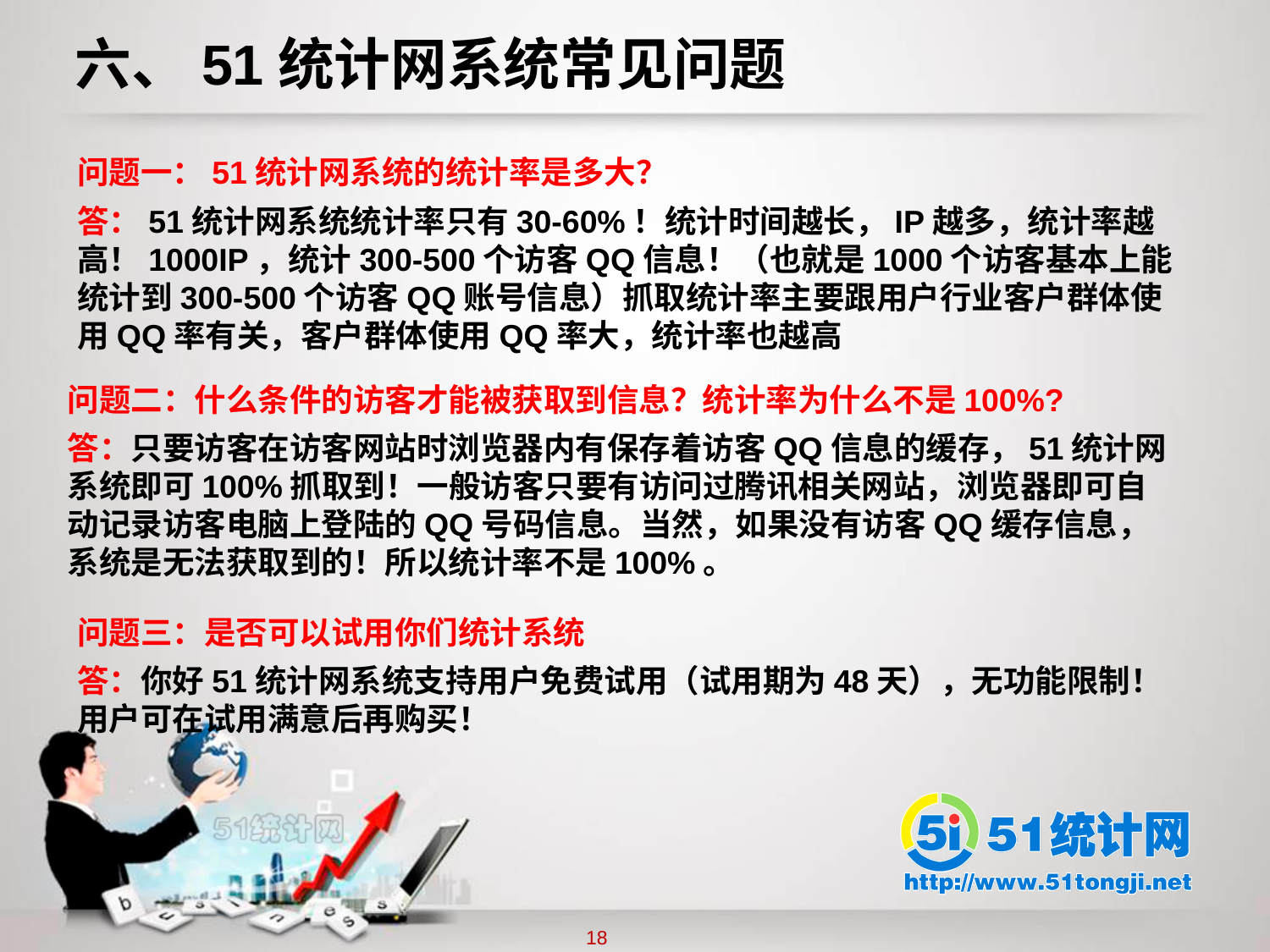

六、51统计网系统常见问题
问题一：51统计网系统的统计率是多大？
答：51统计网系统统计率只有30-60%！统计时间越长，IP越多，统计率越高！1000IP，统计300-500个访客QQ信息！（也就是1000个访客基本上能统计到300-500个访客QQ账号信息）抓取统计率主要跟用户行业客户群体使用QQ率有关，客户群体使用QQ率大，统计率也越高
问题二：什么条件的访客才能被获取到信息？统计率为什么不是100%?
答：只要访客在访客网站时浏览器内有保存着访客QQ信息的缓存，51统计网系统即可100%抓取到！一般访客只要有访问过腾讯相关网站，浏览器即可自动记录访客电脑上登陆的QQ号码信息。当然，如果没有访客QQ缓存信息，系统是无法获取到的！所以统计率不是100%。
问题三：是否可以试用你们统计系统
答：你好51统计网系统支持用户免费试用（试用期为48天），无功能限制！用户可在试用满意后再购买！